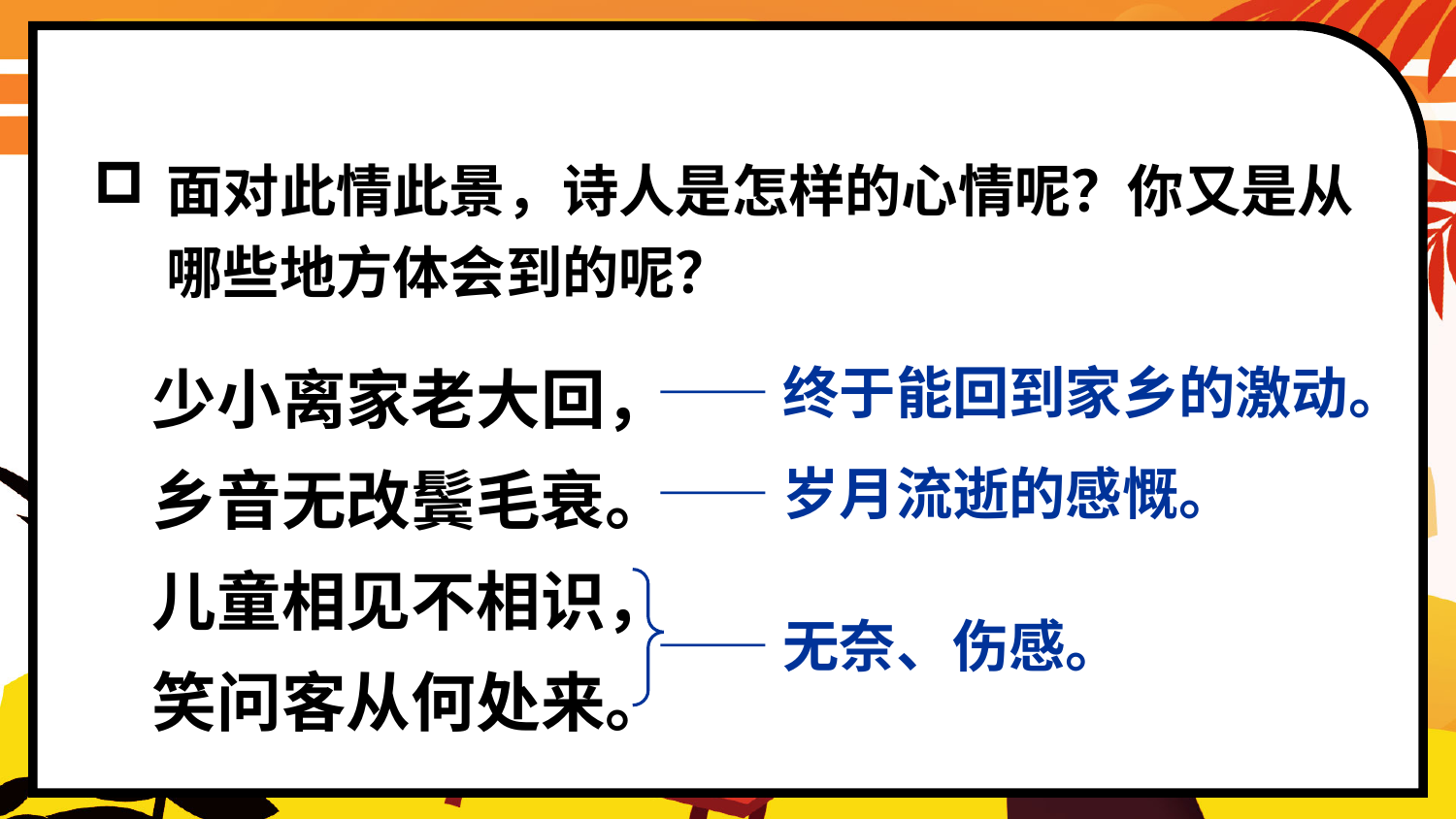

面对此情此景，诗人是怎样的心情呢？你又是从哪些地方体会到的呢？
——终于能回到家乡的激动。
少小离家老大回，
乡音无改鬓毛衰。
儿童相见不相识，
笑问客从何处来。
——岁月流逝的感慨。

——无奈、伤感。